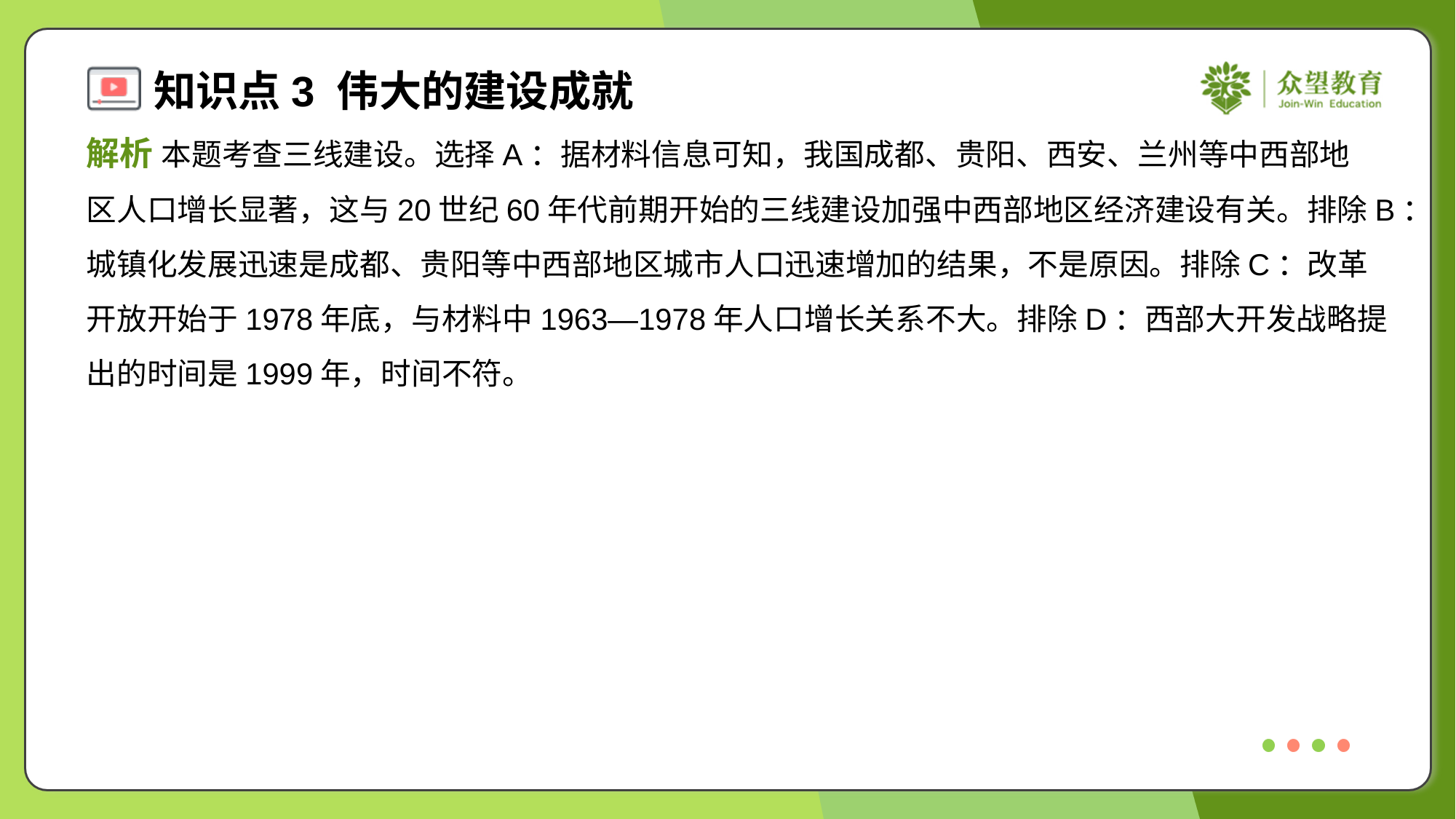

解析 本题考查三线建设。选择A：据材料信息可知，我国成都、贵阳、西安、兰州等中西部地
区人口增长显著，这与20世纪60年代前期开始的三线建设加强中西部地区经济建设有关。排除B：
城镇化发展迅速是成都、贵阳等中西部地区城市人口迅速增加的结果，不是原因。排除C：改革
开放开始于1978年底，与材料中1963—1978年人口增长关系不大。排除D：西部大开发战略提
出的时间是1999年，时间不符。